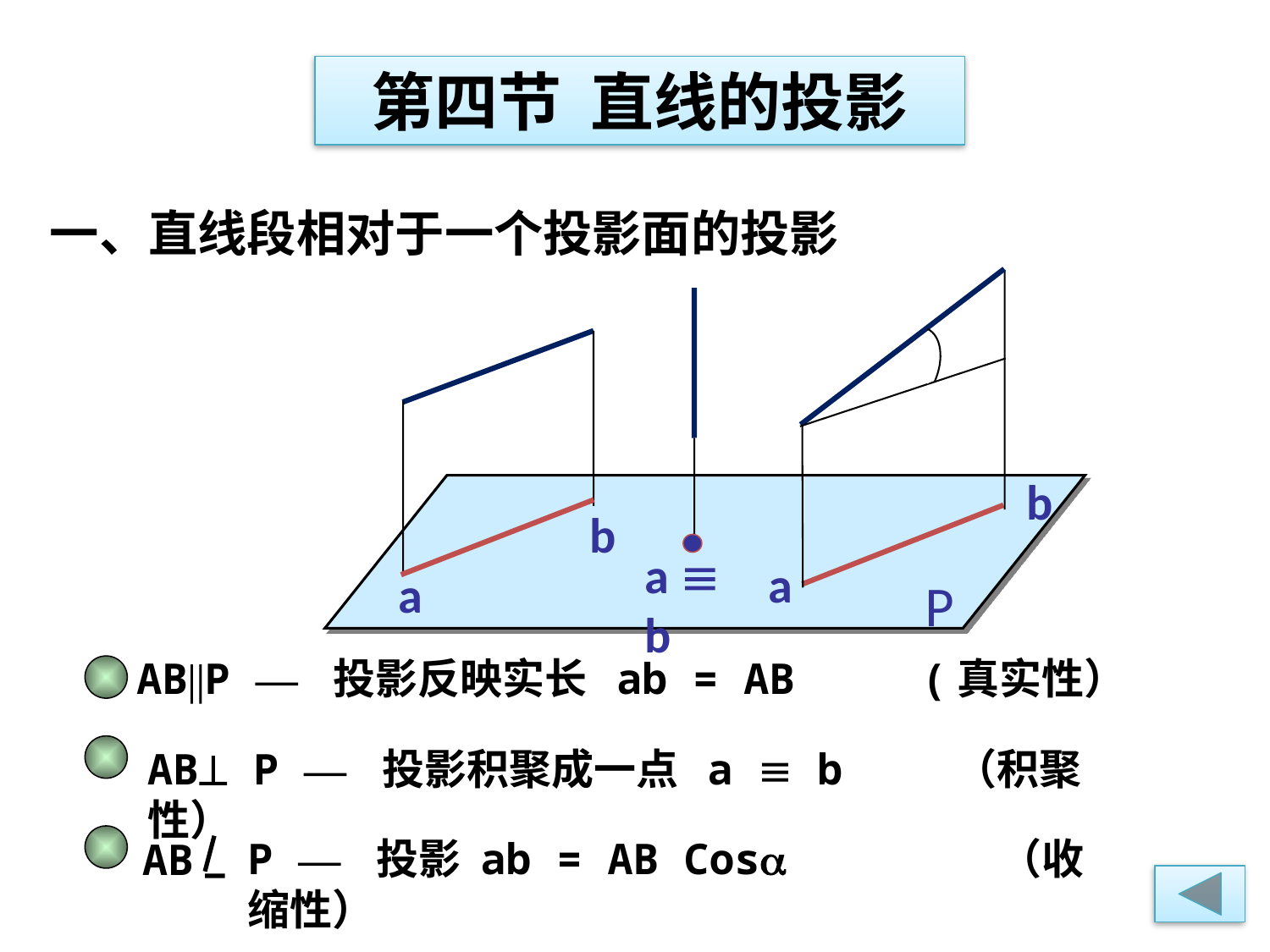

第四节  直线的投影
一、直线段相对于一个投影面的投影
B
A

B

α

A

A
B

b

b

a ≡ b
a
 a
P
AB∥P — 投影反映实长  ab = AB     (真实性）

AB⊥ P — 投影积聚成一点  a ≡ b    （积聚性）

P — 投影 ab = AB Cosα        （收缩性）
AB